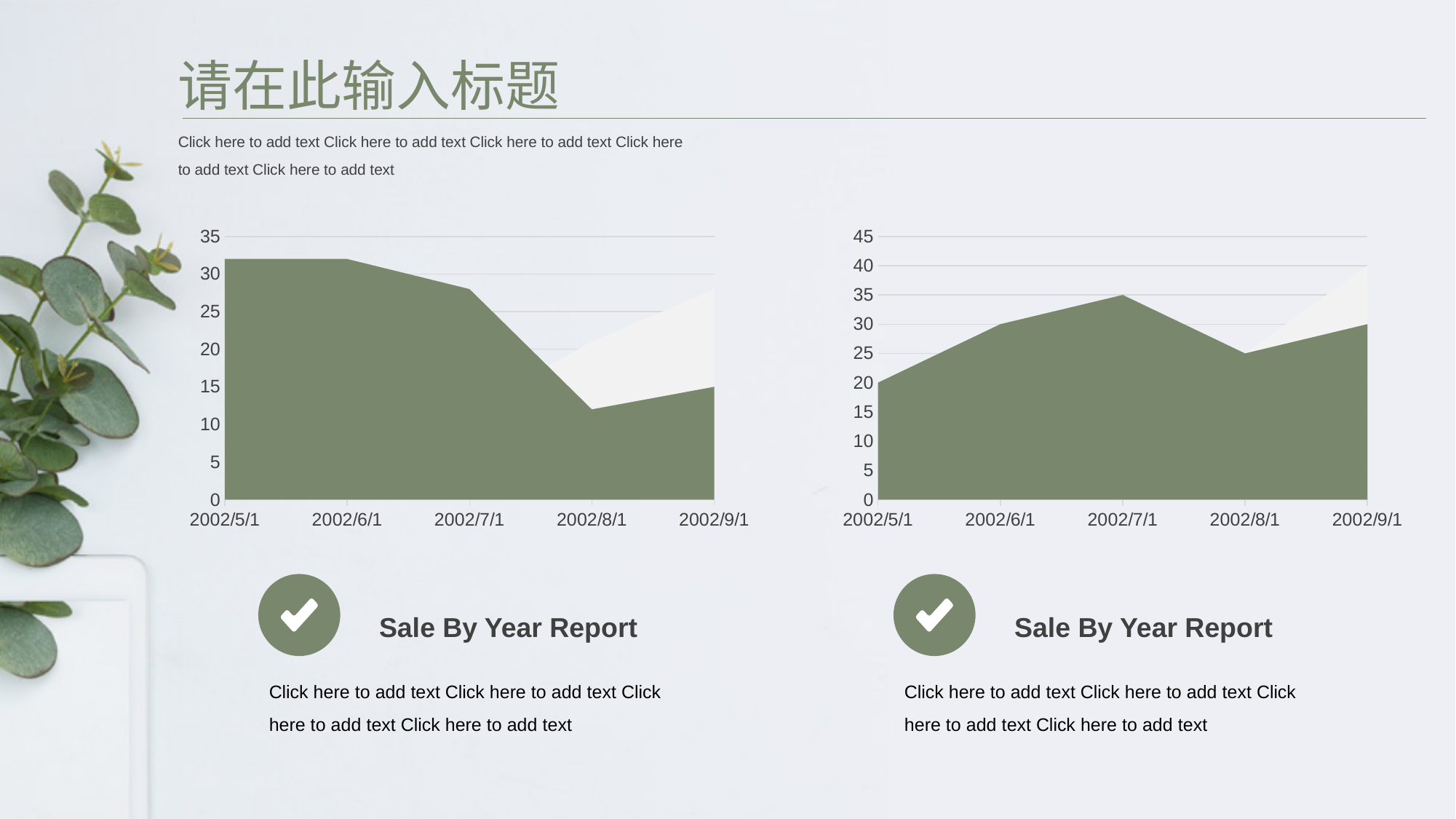

请在此输入标题
Click here to add text Click here to add text Click here to add text Click here to add text Click here to add text

### Chart

| Category | Series 1 | Series 2 |
|---|---|---|
| 37377 | 32.0 | 12.0 |
| 37408 | 32.0 | 12.0 |
| 37438 | 28.0 | 12.0 |
| 37469 | 12.0 | 21.0 |
| 37500 | 15.0 | 28.0 |

### Chart

| Category | Series 1 | Series 2 |
|---|---|---|
| 37377 | 20.0 | 12.0 |
| 37408 | 30.0 | 20.0 |
| 37438 | 35.0 | 12.0 |
| 37469 | 25.0 | 25.0 |
| 37500 | 30.0 | 40.0 |

Sale By Year Report
Sale By Year Report
Click here to add text Click here to add text Click here to add text Click here to add text
Click here to add text Click here to add text Click here to add text Click here to add text